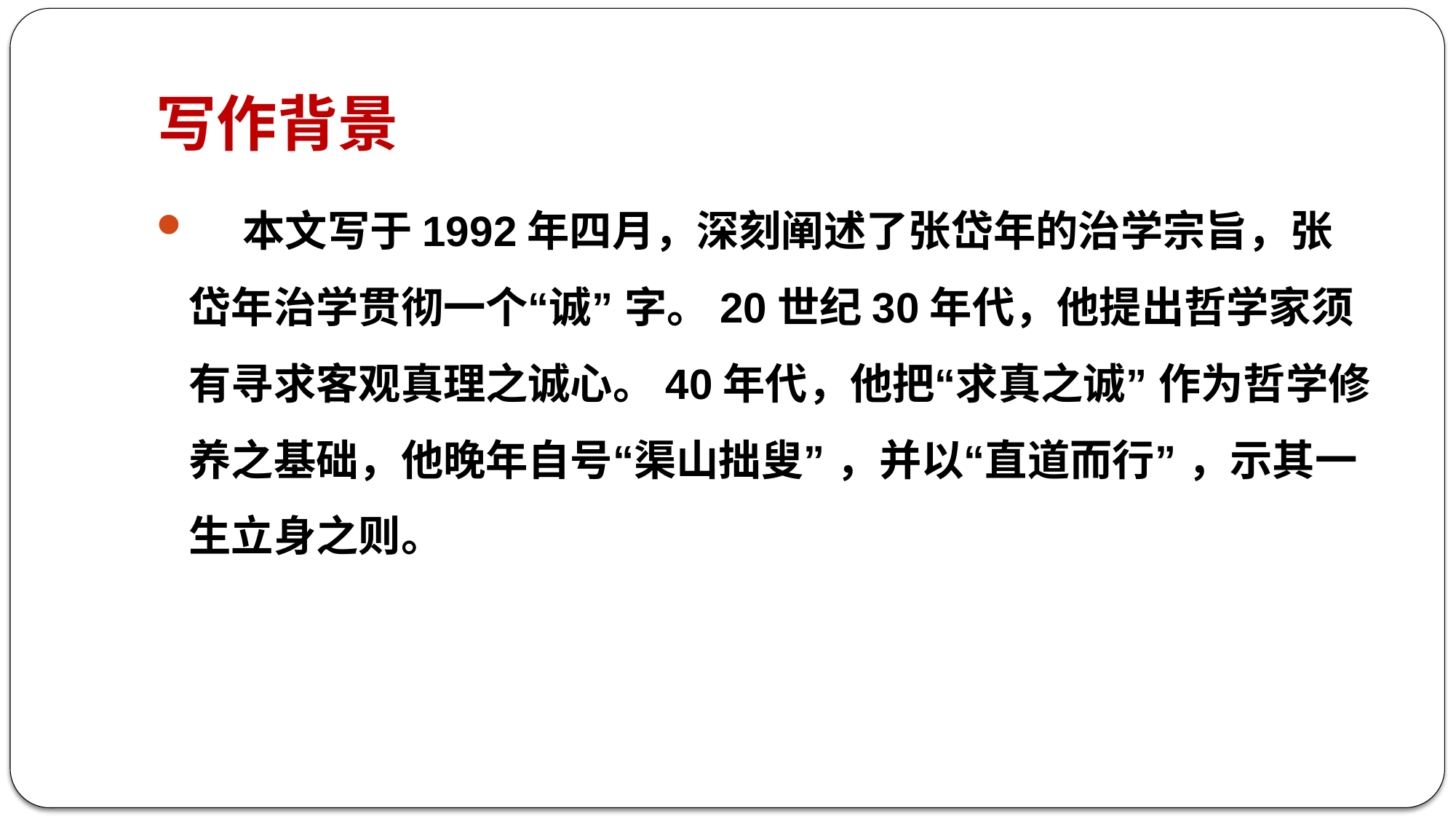

# 写作背景
    本文写于1992年四月，深刻阐述了张岱年的治学宗旨，张岱年治学贯彻一个“诚” 字。20世纪30年代，他提出哲学家须有寻求客观真理之诚心。40年代，他把“求真之诚” 作为哲学修养之基础，他晚年自号“渠山拙叟” ，并以“直道而行” ，示其一生立身之则。